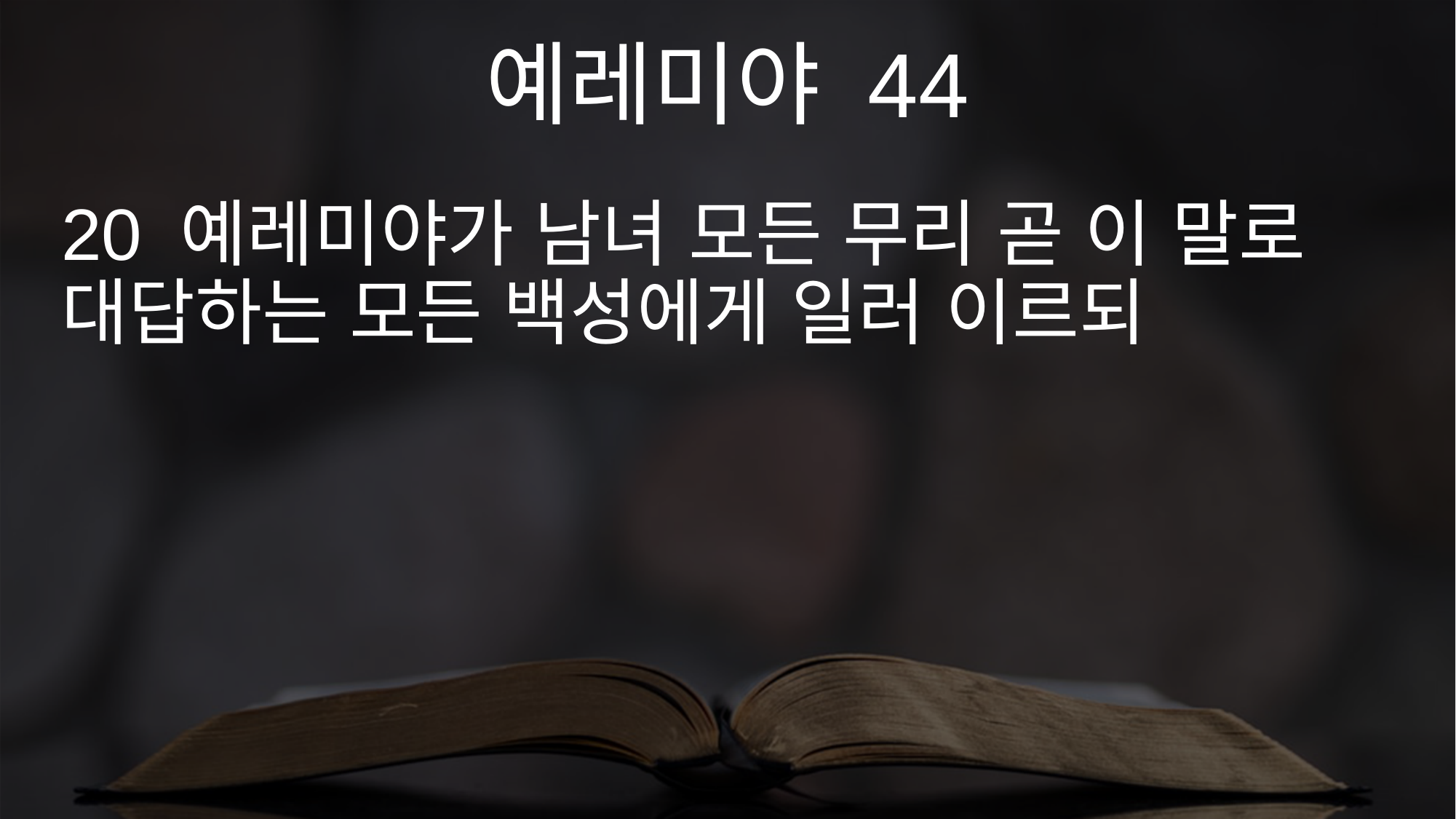

예레미야 44
20 예레미야가 남녀 모든 무리 곧 이 말로 대답하는 모든 백성에게 일러 이르되